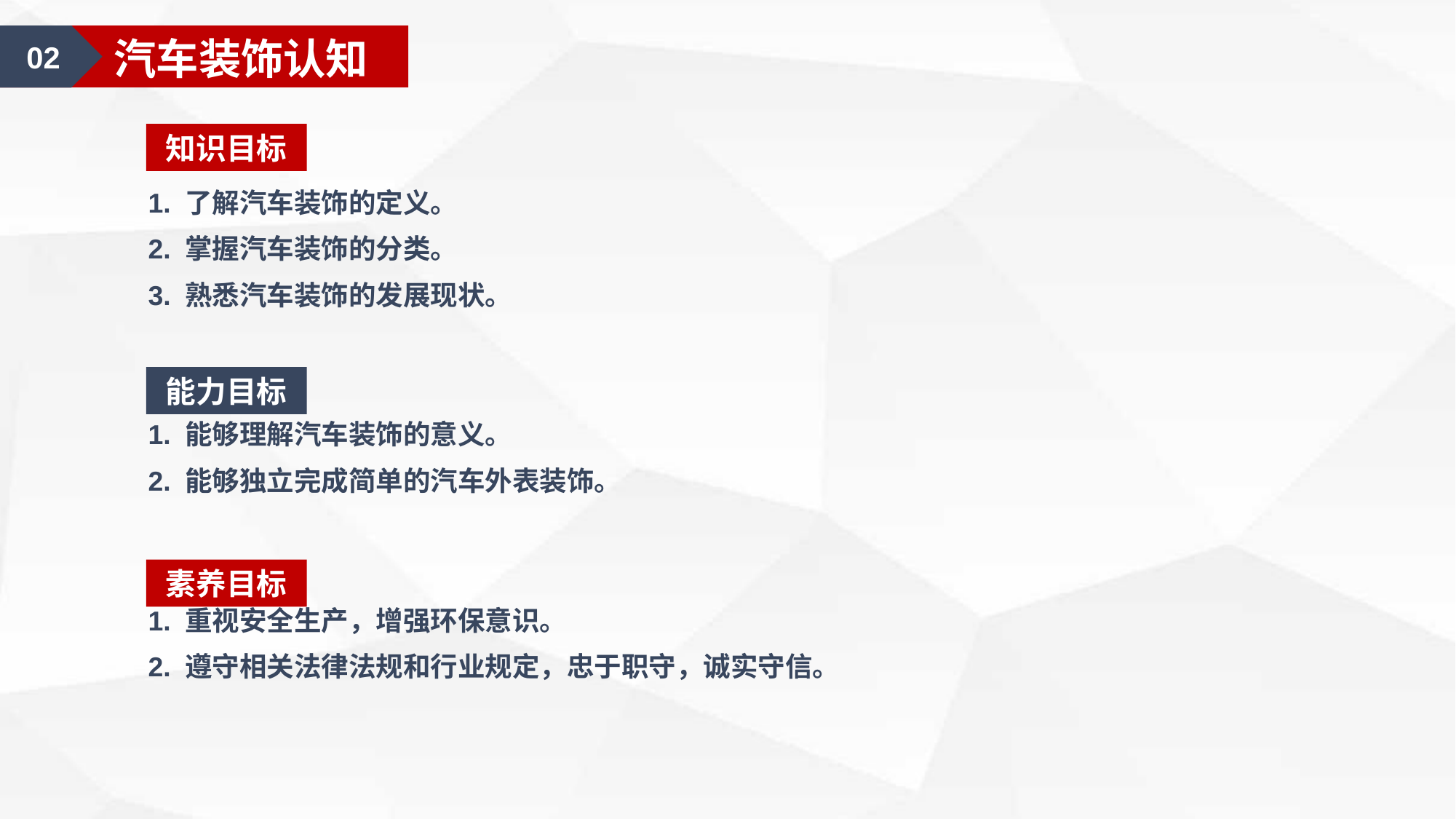

02
汽车装饰认知
知识目标
1. 了解汽车装饰的定义。
2. 掌握汽车装饰的分类。
3. 熟悉汽车装饰的发展现状。

1. 能够理解汽车装饰的意义。
2. 能够独立完成简单的汽车外表装饰。

1. 重视安全生产，增强环保意识。
2. 遵守相关法律法规和行业规定，忠于职守，诚实守信。
能力目标
素养目标